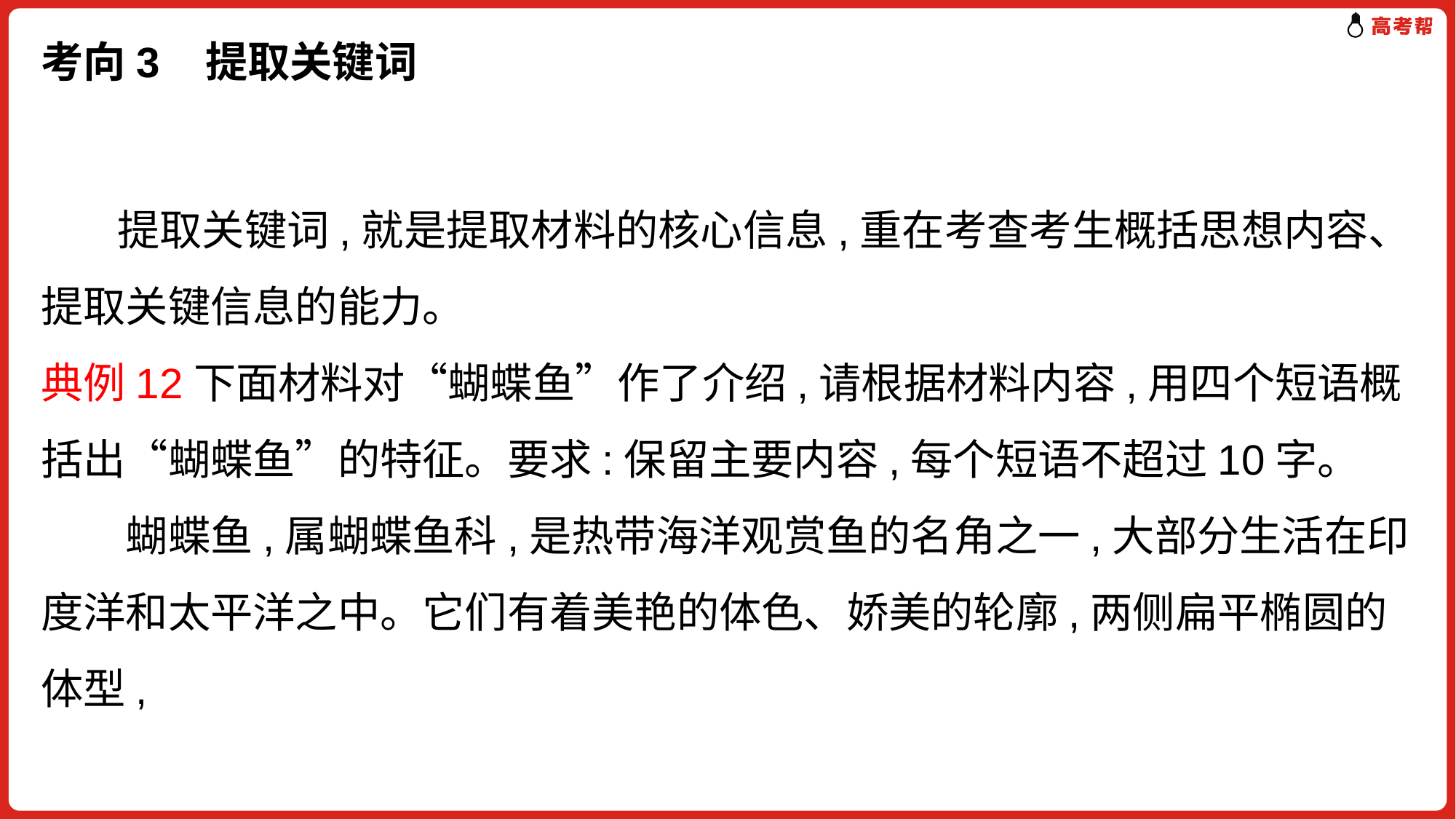

# 考向3   提取关键词
       提取关键词,就是提取材料的核心信息,重在考查考生概括思想内容、提取关键信息的能力。
典例12下面材料对“蝴蝶鱼”作了介绍,请根据材料内容,用四个短语概括出“蝴蝶鱼”的特征。要求:保留主要内容,每个短语不超过10字。
　　蝴蝶鱼,属蝴蝶鱼科,是热带海洋观赏鱼的名角之一,大部分生活在印度洋和太平洋之中。它们有着美艳的体色、娇美的轮廓,两侧扁平椭圆的体型,